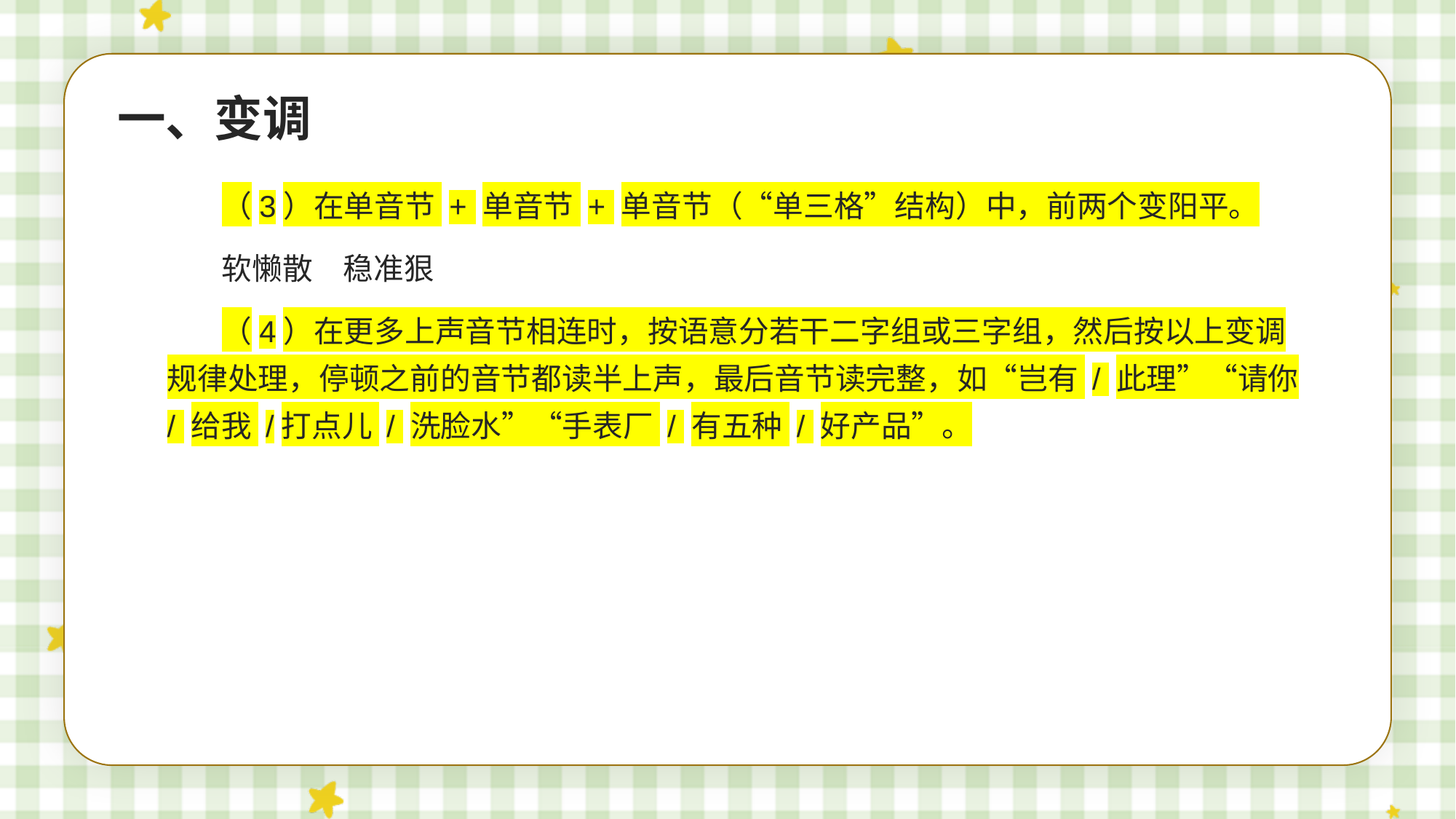

一、变调
（3）在单音节 + 单音节 + 单音节（“单三格”结构）中，前两个变阳平。
软懒散　稳准狠
（4）在更多上声音节相连时，按语意分若干二字组或三字组，然后按以上变调规律处理，停顿之前的音节都读半上声，最后音节读完整，如“岂有 / 此理”“请你 / 给我 /打点儿 / 洗脸水”“手表厂 / 有五种 / 好产品”。